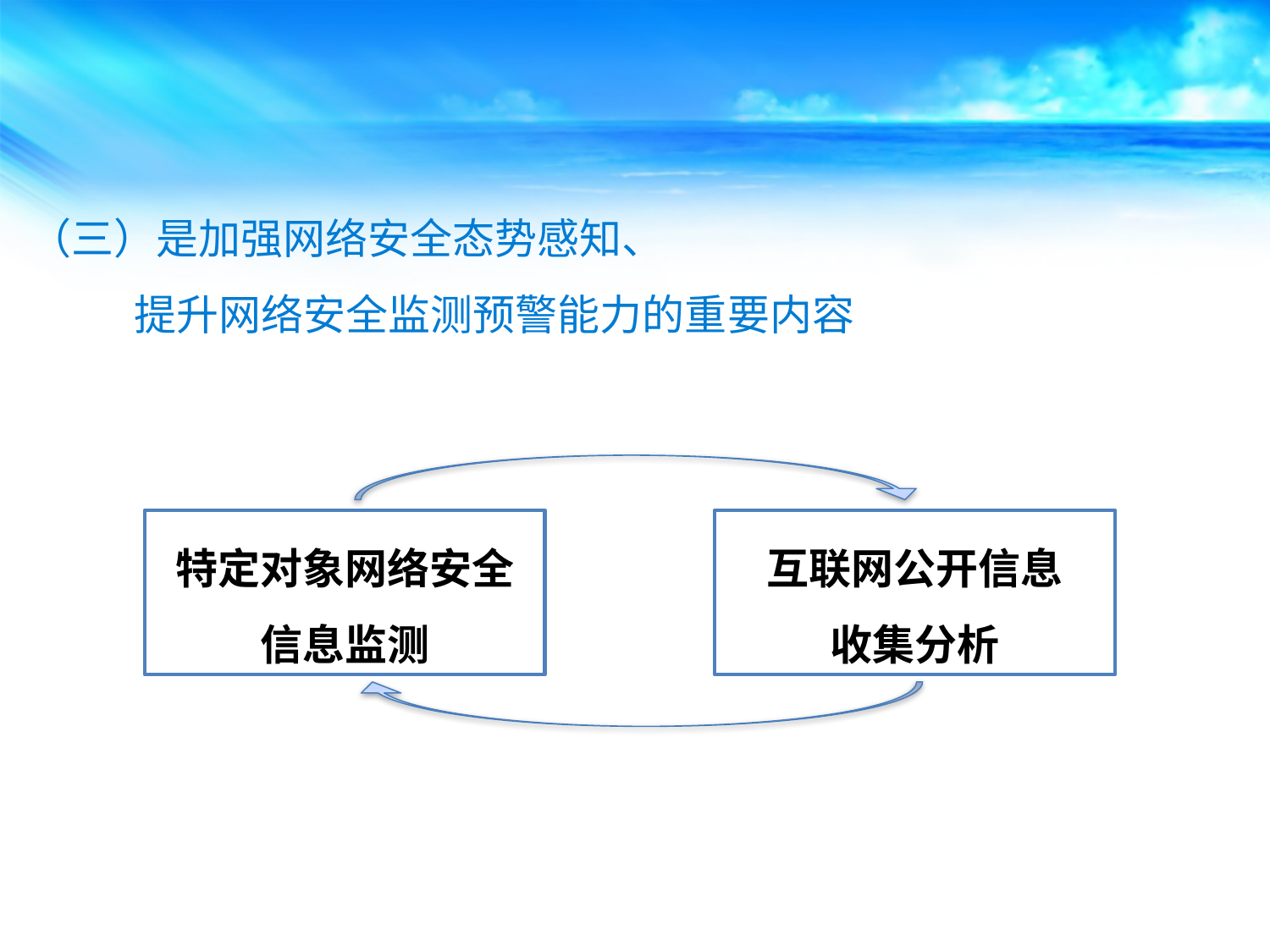

（三）是加强网络安全态势感知、
          提升网络安全监测预警能力的重要内容

特定对象网络安全信息监测
互联网公开信息
收集分析